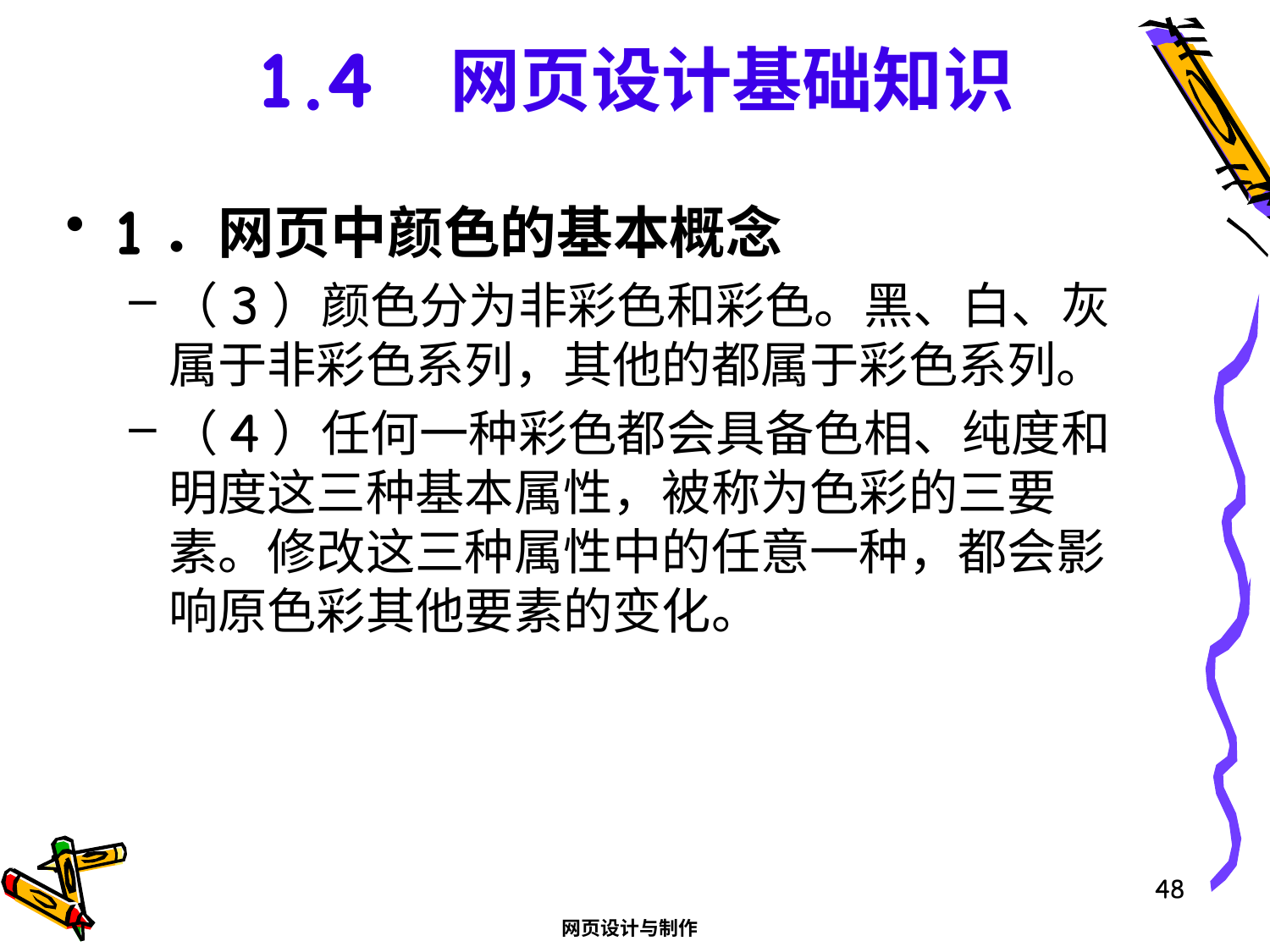

# 1.4  网页设计基础知识
1．网页中颜色的基本概念
（3）颜色分为非彩色和彩色。黑、白、灰属于非彩色系列，其他的都属于彩色系列。
（4）任何一种彩色都会具备色相、纯度和明度这三种基本属性，被称为色彩的三要素。修改这三种属性中的任意一种，都会影响原色彩其他要素的变化。

48
网页设计与制作